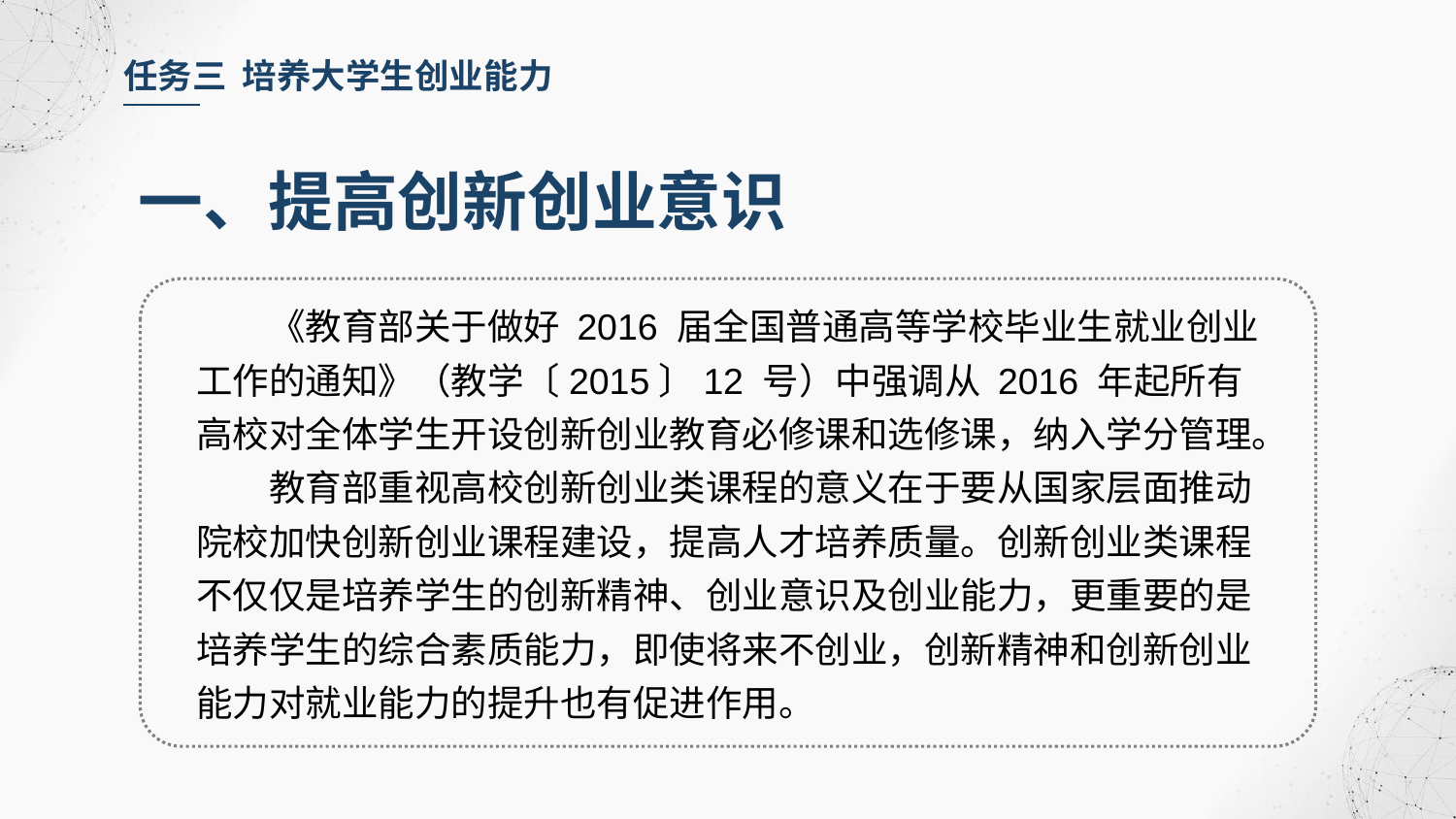

任务三  培养大学生创业能力
一、提高创新创业意识

《教育部关于做好 2016 届全国普通高等学校毕业生就业创业工作的通知》（教学〔2015〕12 号）中强调从 2016 年起所有高校对全体学生开设创新创业教育必修课和选修课，纳入学分管理。
教育部重视高校创新创业类课程的意义在于要从国家层面推动院校加快创新创业课程建设，提高人才培养质量。创新创业类课程不仅仅是培养学生的创新精神、创业意识及创业能力，更重要的是培养学生的综合素质能力，即使将来不创业，创新精神和创新创业能力对就业能力的提升也有促进作用。